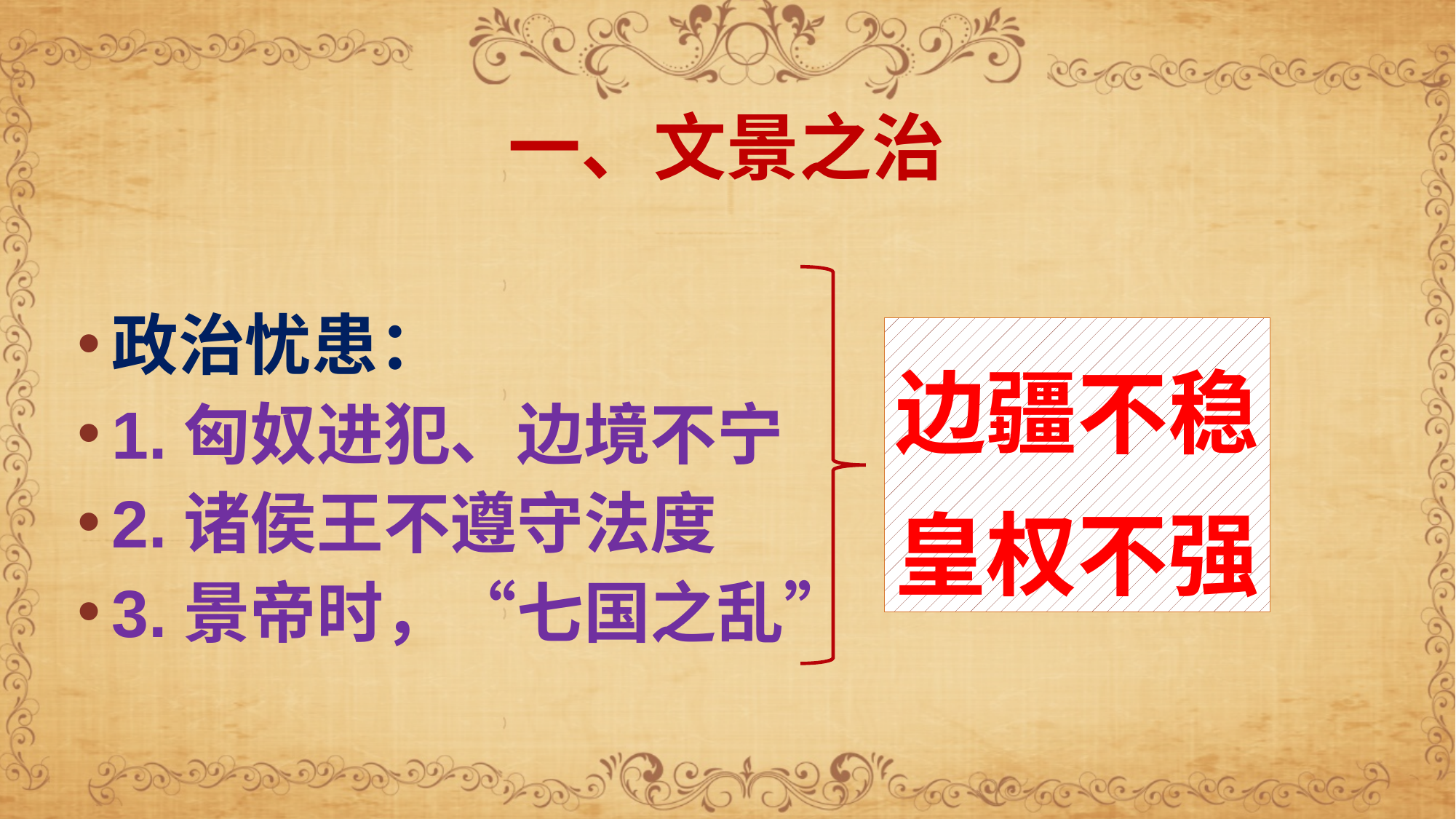

# 一、文景之治

政治忧患：
1.匈奴进犯、边境不宁
2.诸侯王不遵守法度
3.景帝时，“七国之乱”

边疆不稳
皇权不强